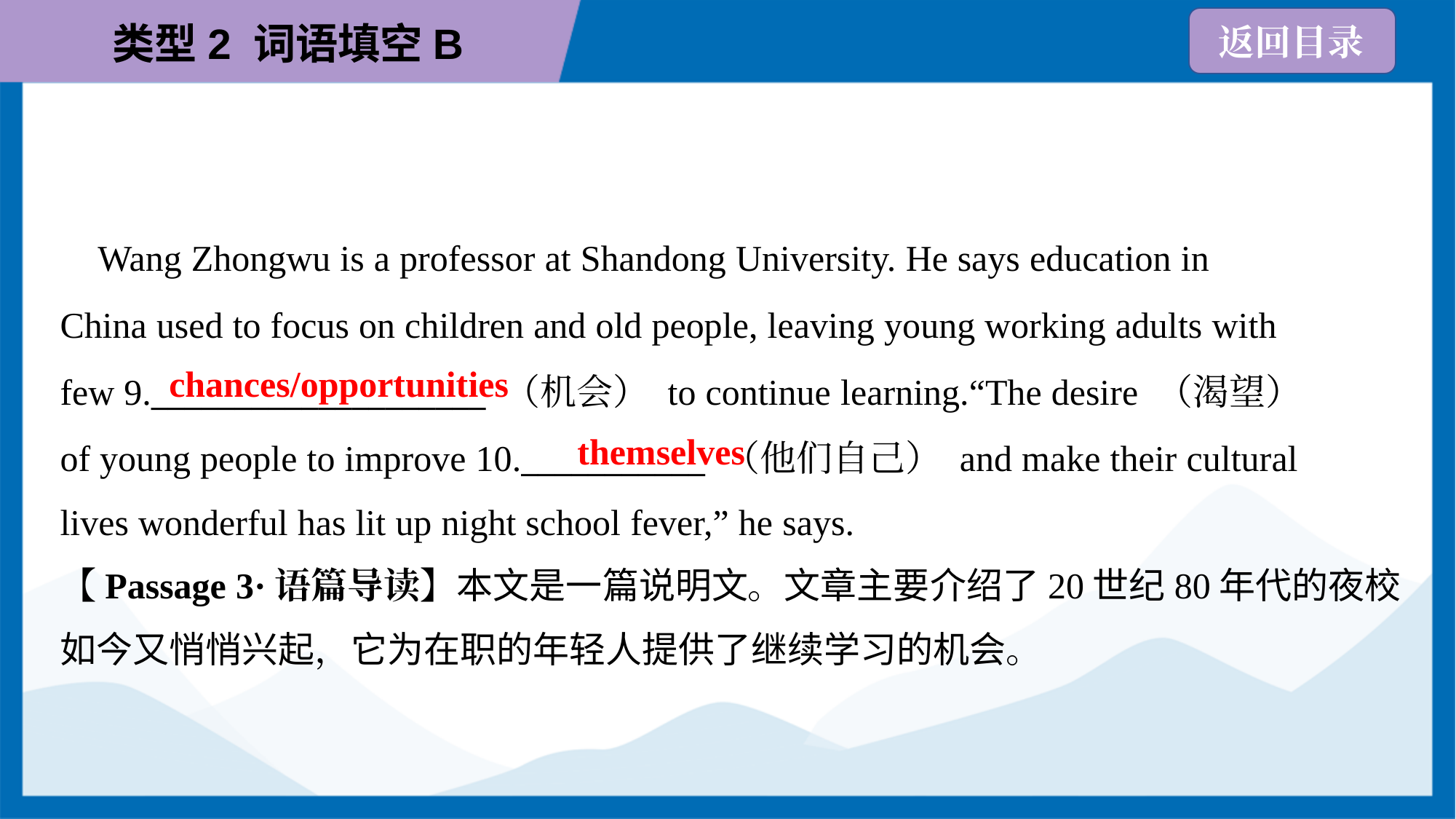

Wang Zhongwu is a professor at Shandong University. He says education in
China used to focus on children and old people, leaving young working adults with
few 9.____________________ （机会） to continue learning.“The desire （渴望）
of young people to improve 10.___________ （他们自己） and make their cultural
lives wonderful has lit up night school fever,” he says.
chances/opportunities
themselves
【Passage 3·语篇导读】本文是一篇说明文。文章主要介绍了20世纪80年代的夜校
如今又悄悄兴起，它为在职的年轻人提供了继续学习的机会。